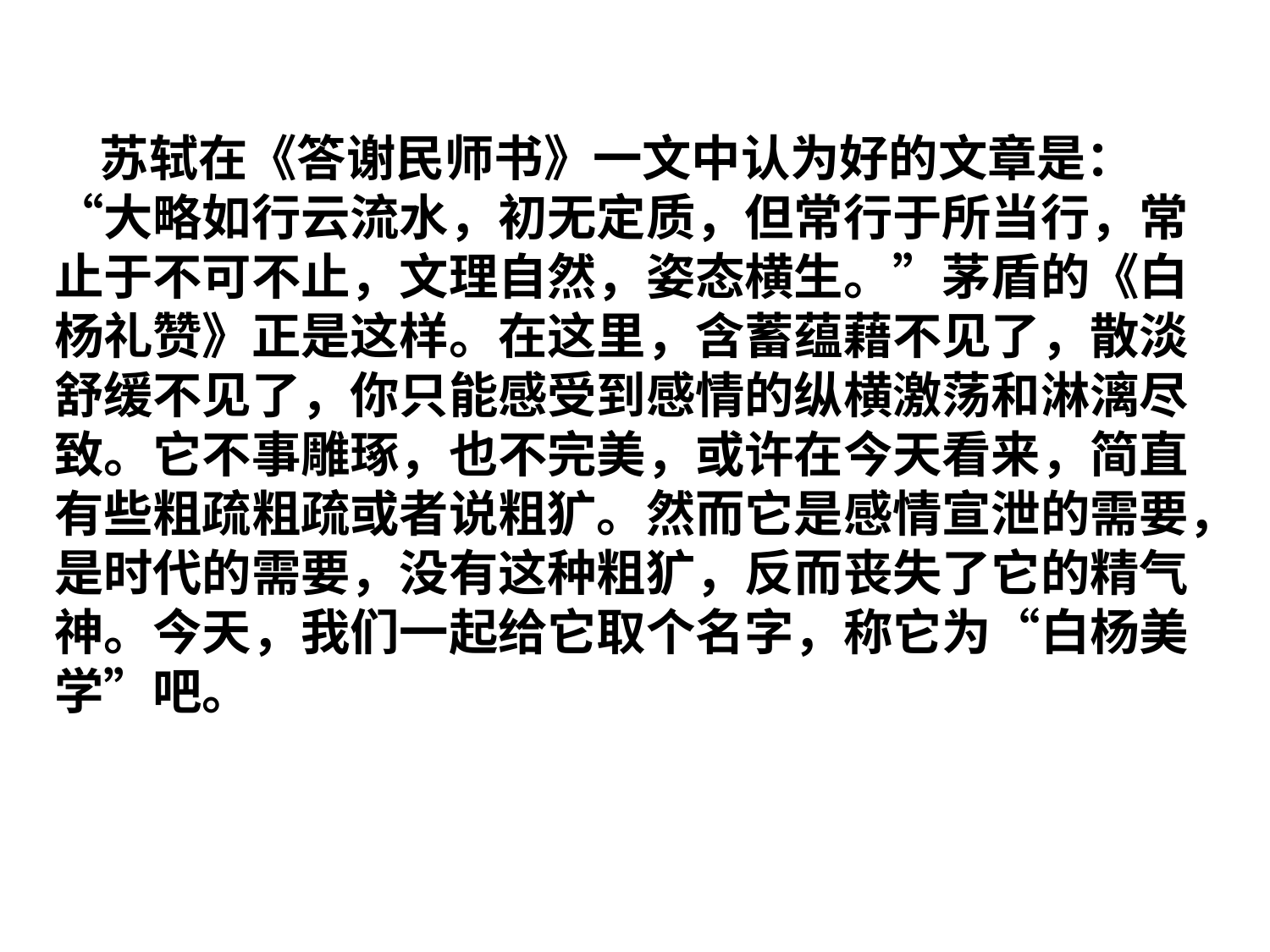

苏轼在《答谢民师书》一文中认为好的文章是：“大略如行云流水，初无定质，但常行于所当行，常止于不可不止，文理自然，姿态横生。”茅盾的《白杨礼赞》正是这样。在这里，含蓄蕴藉不见了，散淡舒缓不见了，你只能感受到感情的纵横激荡和淋漓尽致。它不事雕琢，也不完美，或许在今天看来，简直有些粗疏粗疏或者说粗犷。然而它是感情宣泄的需要，是时代的需要，没有这种粗犷，反而丧失了它的精气神。今天，我们一起给它取个名字，称它为“白杨美学”吧。